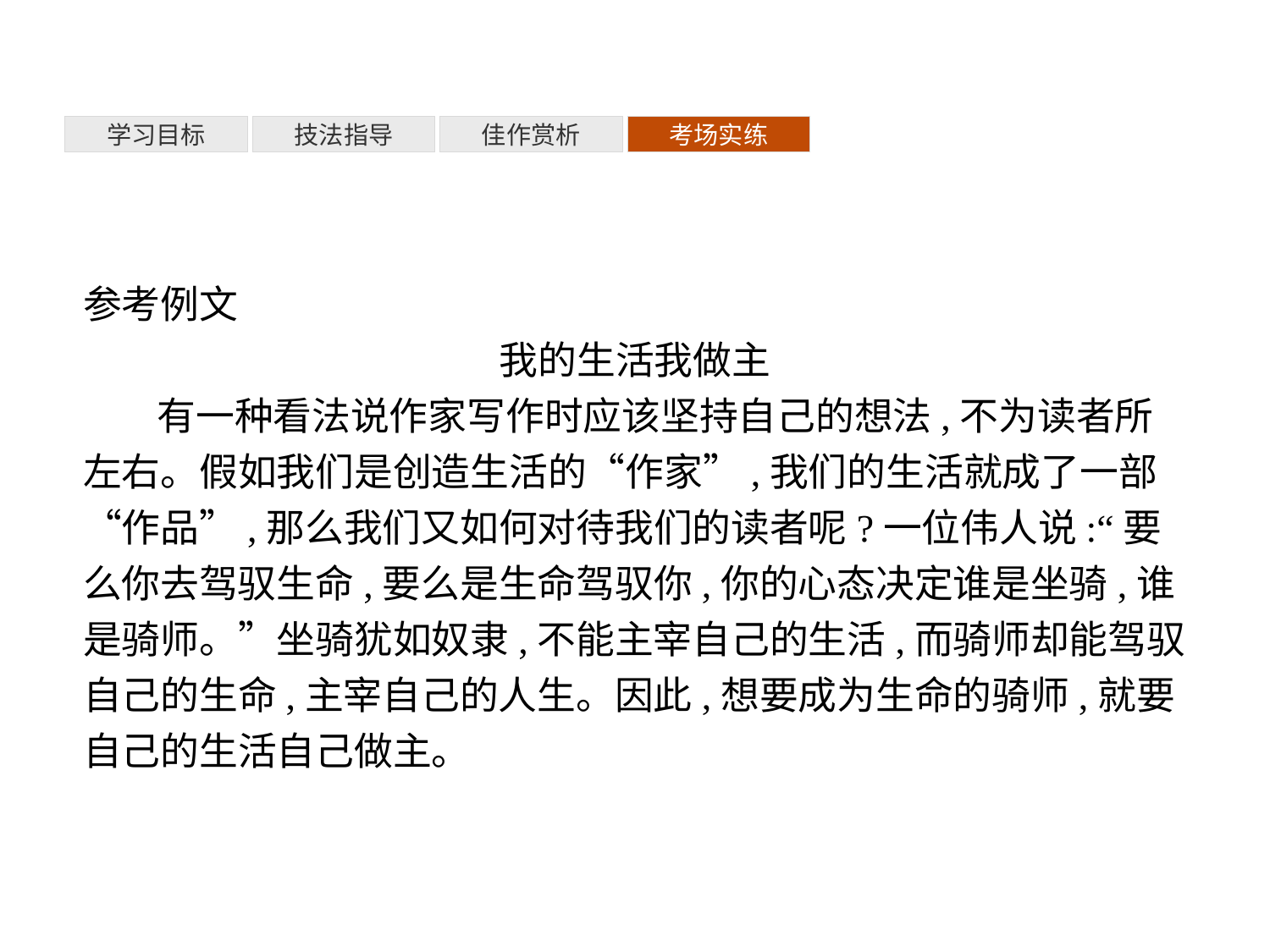

考场实练
学习目标
技法指导
佳作赏析
参考例文
我的生活我做主
有一种看法说作家写作时应该坚持自己的想法,不为读者所左右。假如我们是创造生活的“作家”,我们的生活就成了一部“作品”,那么我们又如何对待我们的读者呢?一位伟人说:“要么你去驾驭生命,要么是生命驾驭你,你的心态决定谁是坐骑,谁是骑师。”坐骑犹如奴隶,不能主宰自己的生活,而骑师却能驾驭自己的生命,主宰自己的人生。因此,想要成为生命的骑师,就要自己的生活自己做主。